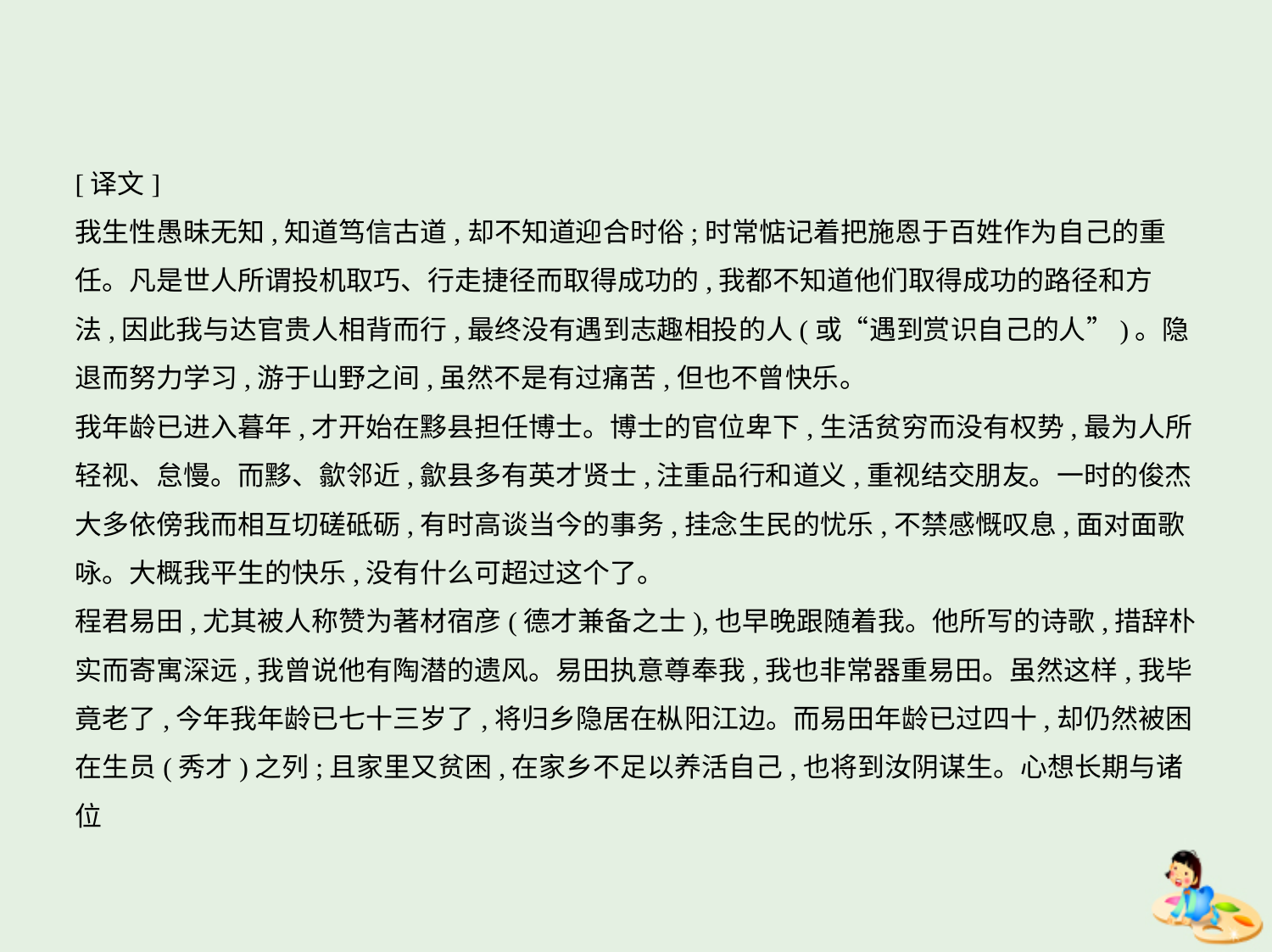

[译文]
我生性愚昧无知,知道笃信古道,却不知道迎合时俗;时常惦记着把施恩于百姓作为自己的重
任。凡是世人所谓投机取巧、行走捷径而取得成功的,我都不知道他们取得成功的路径和方
法,因此我与达官贵人相背而行,最终没有遇到志趣相投的人(或“遇到赏识自己的人”)。隐
退而努力学习,游于山野之间,虽然不是有过痛苦,但也不曾快乐。
我年龄已进入暮年,才开始在黟县担任博士。博士的官位卑下,生活贫穷而没有权势,最为人所
轻视、怠慢。而黟、歙邻近,歙县多有英才贤士,注重品行和道义,重视结交朋友。一时的俊杰
大多依傍我而相互切磋砥砺,有时高谈当今的事务,挂念生民的忧乐,不禁感慨叹息,面对面歌
咏。大概我平生的快乐,没有什么可超过这个了。
程君易田,尤其被人称赞为著材宿彦(德才兼备之士),也早晚跟随着我。他所写的诗歌,措辞朴
实而寄寓深远,我曾说他有陶潜的遗风。易田执意尊奉我,我也非常器重易田。虽然这样,我毕
竟老了,今年我年龄已七十三岁了,将归乡隐居在枞阳江边。而易田年龄已过四十,却仍然被困
在生员(秀才)之列;且家里又贫困,在家乡不足以养活自己,也将到汝阴谋生。心想长期与诸位